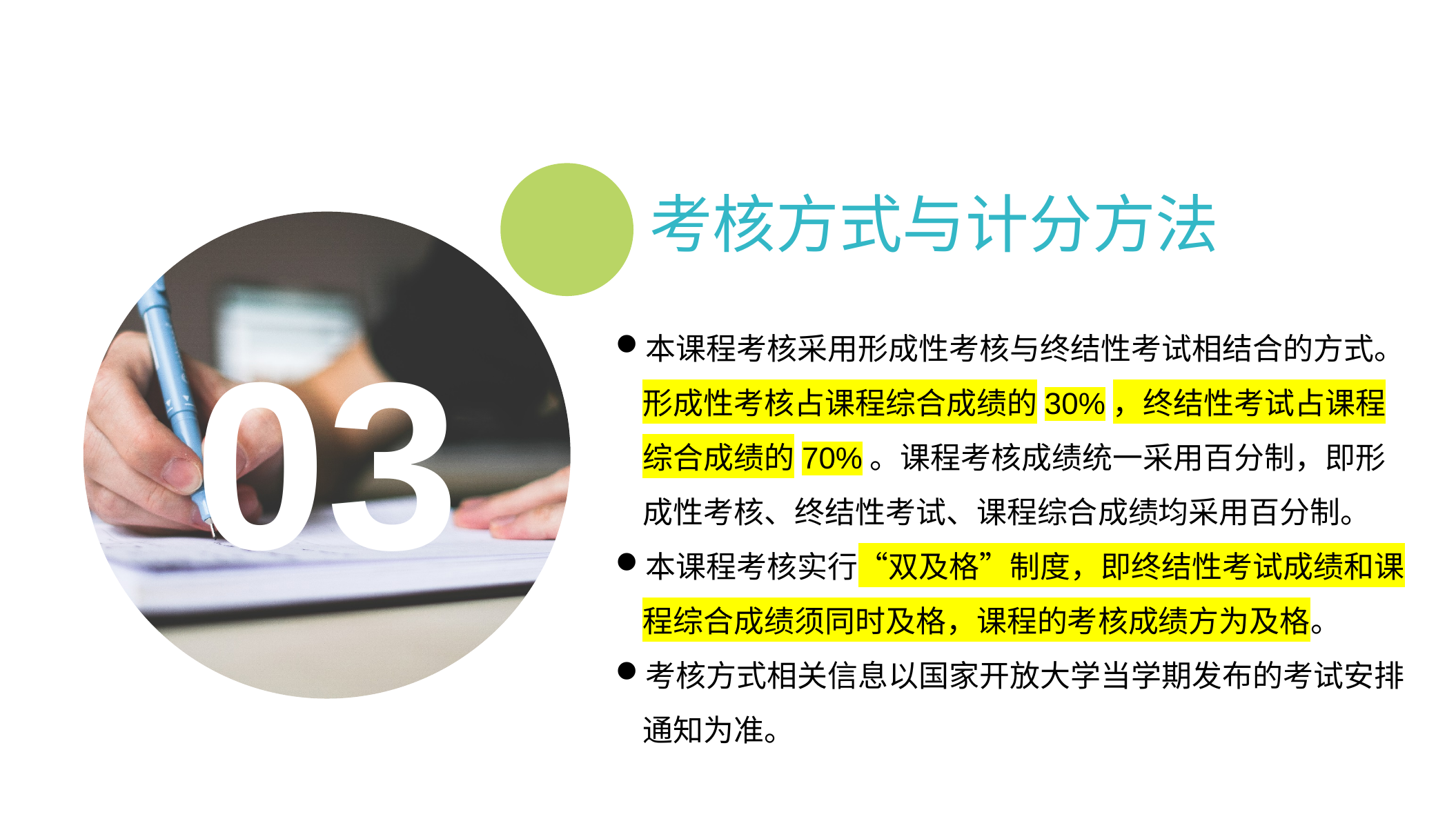

考核方式与计分方法

03
本课程考核采用形成性考核与终结性考试相结合的方式。形成性考核占课程综合成绩的30%，终结性考试占课程综合成绩的70%。课程考核成绩统一采用百分制，即形成性考核、终结性考试、课程综合成绩均采用百分制。
本课程考核实行“双及格”制度，即终结性考试成绩和课程综合成绩须同时及格，课程的考核成绩方为及格。
考核方式相关信息以国家开放大学当学期发布的考试安排通知为准。